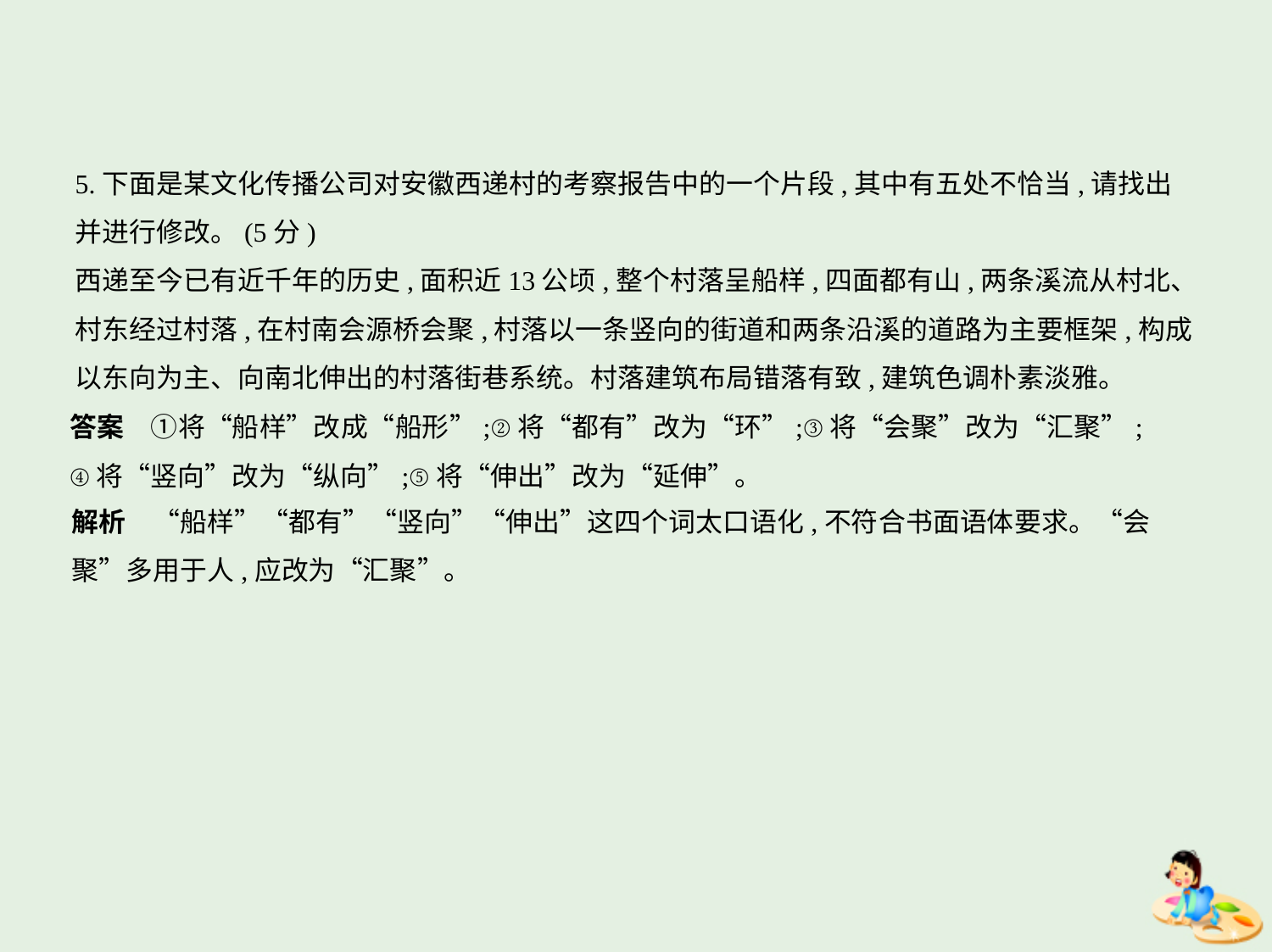

5.下面是某文化传播公司对安徽西递村的考察报告中的一个片段,其中有五处不恰当,请找出
并进行修改。(5分)
西递至今已有近千年的历史,面积近13公顷,整个村落呈船样,四面都有山,两条溪流从村北、
村东经过村落,在村南会源桥会聚,村落以一条竖向的街道和两条沿溪的道路为主要框架,构成
以东向为主、向南北伸出的村落街巷系统。村落建筑布局错落有致,建筑色调朴素淡雅。
答案　①将“船样”改成“船形”;②将“都有”改为“环”;③将“会聚”改为“汇聚”;
④将“竖向”改为“纵向”;⑤将“伸出”改为“延伸”。
解析　“船样”“都有”“竖向”“伸出”这四个词太口语化,不符合书面语体要求。“会
聚”多用于人,应改为“汇聚”。